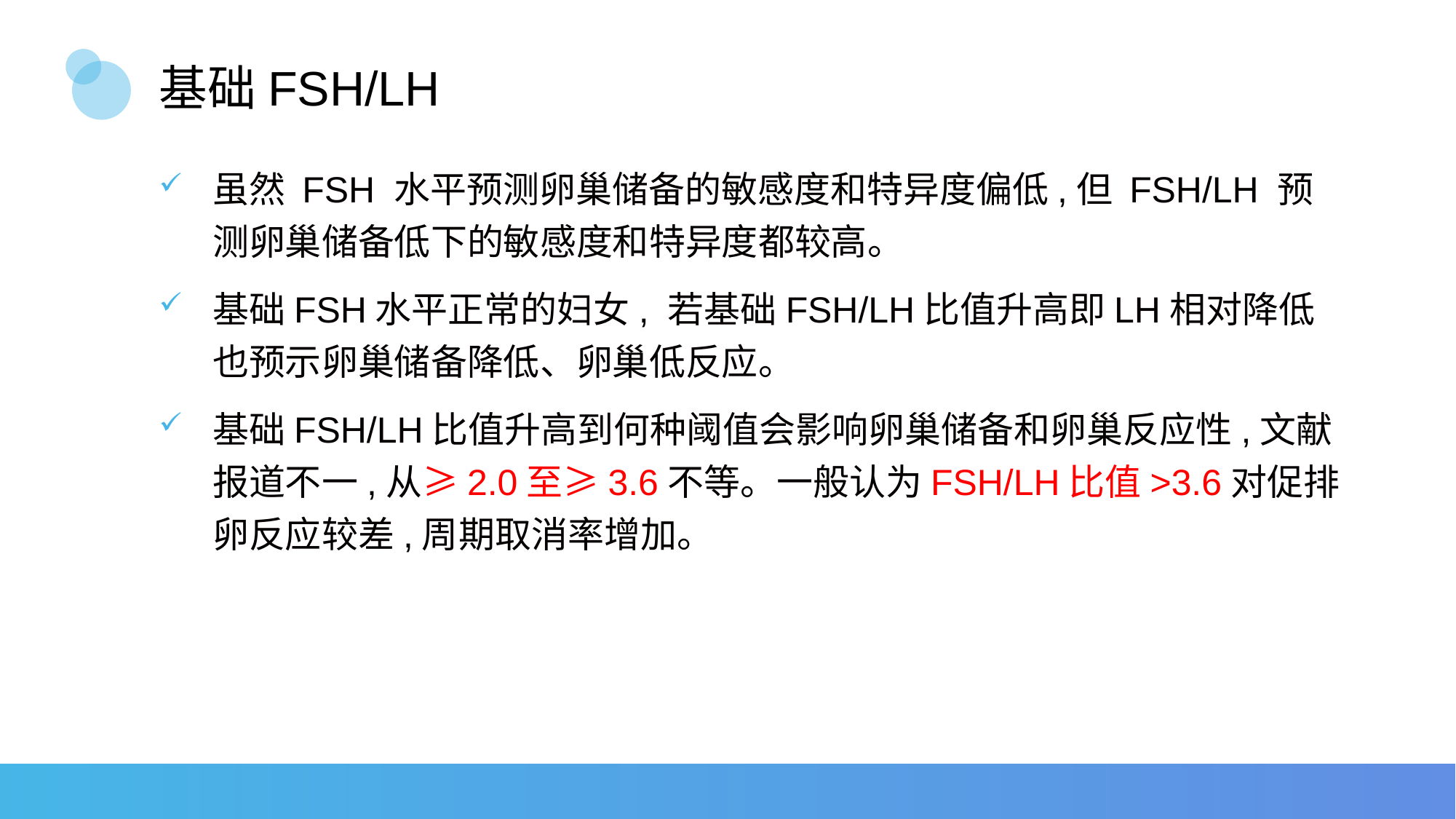

# 基础FSH/LH
虽然 FSH 水平预测卵巢储备的敏感度和特异度偏低,但 FSH/LH 预测卵巢储备低下的敏感度和特异度都较高。
基础FSH水平正常的妇女, 若基础FSH/LH比值升高即LH相对降低也预示卵巢储备降低、卵巢低反应。
基础FSH/LH比值升高到何种阈值会影响卵巢储备和卵巢反应性,文献报道不一,从≥2.0至≥3.6不等。一般认为FSH/LH比值>3.6对促排卵反应较差,周期取消率增加。